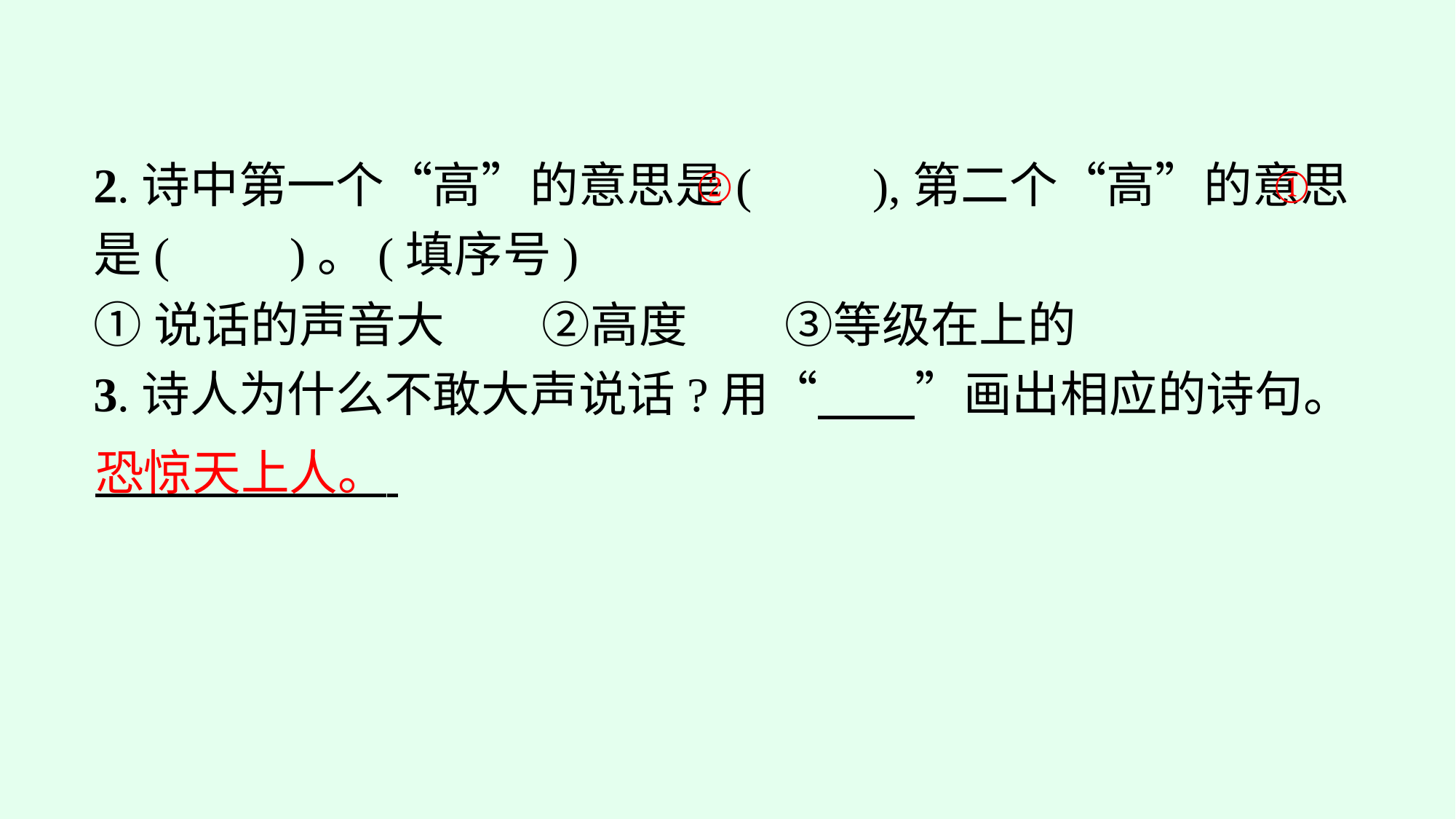

2.诗中第一个“高”的意思是(　　),第二个“高”的意思是(　　)。(填序号)
①说话的声音大　　②高度　　③等级在上的
3.诗人为什么不敢大声说话?用“　　”画出相应的诗句。
②
①
恐惊天上人。